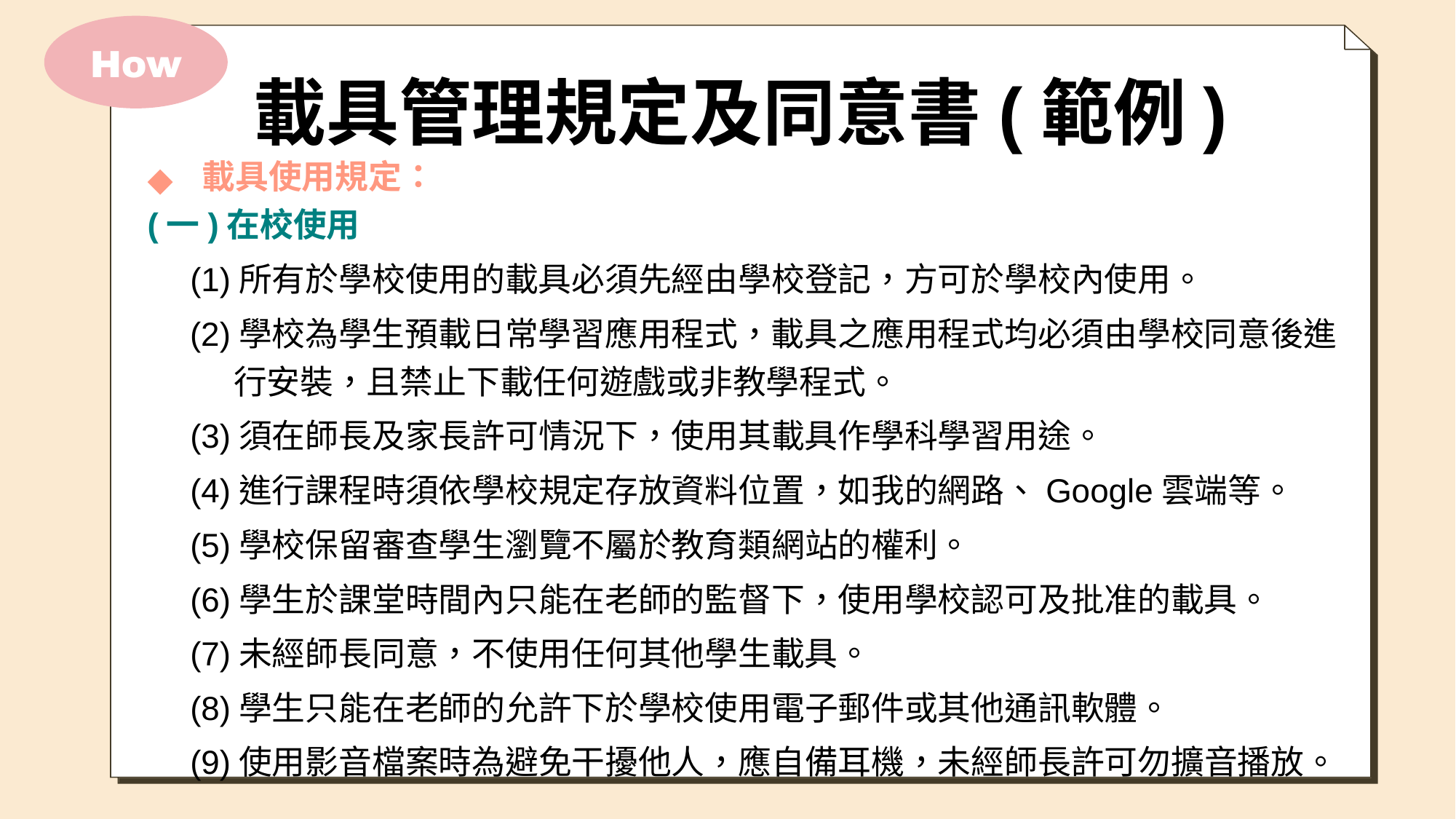

How

載具管理規定及同意書(範例)
載具使用規定：
(一)在校使用
(1)所有於學校使用的載具必須先經由學校登記，方可於學校內使用。
(2)學校為學生預載日常學習應用程式，載具之應用程式均必須由學校同意後進行安裝，且禁止下載任何遊戲或非教學程式。
(3)須在師長及家長許可情況下，使用其載具作學科學習用途。
(4)進行課程時須依學校規定存放資料位置，如我的網路、Google雲端等。
(5)學校保留審查學生瀏覽不屬於教育類網站的權利。
(6)學生於課堂時間內只能在老師的監督下，使用學校認可及批准的載具。
(7)未經師長同意，不使用任何其他學生載具。
(8)學生只能在老師的允許下於學校使用電子郵件或其他通訊軟體。
(9)使用影音檔案時為避免干擾他人，應自備耳機，未經師長許可勿擴音播放。